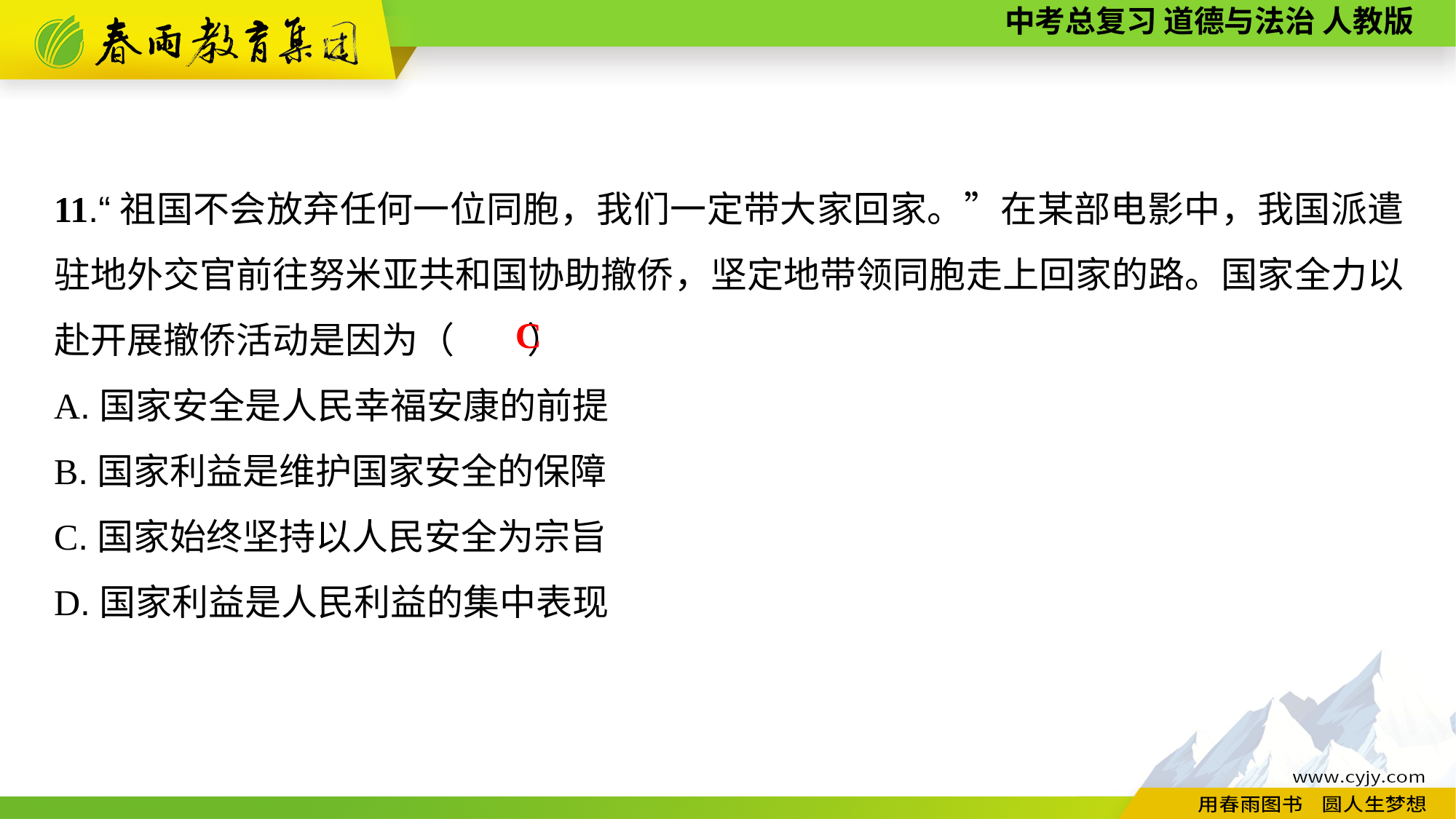

11.“祖国不会放弃任何一位同胞，我们一定带大家回家。”在某部电影中，我国派遣驻地外交官前往努米亚共和国协助撤侨，坚定地带领同胞走上回家的路。国家全力以赴开展撤侨活动是因为（　　）
A.国家安全是人民幸福安康的前提
B.国家利益是维护国家安全的保障
C.国家始终坚持以人民安全为宗旨
D.国家利益是人民利益的集中表现
C